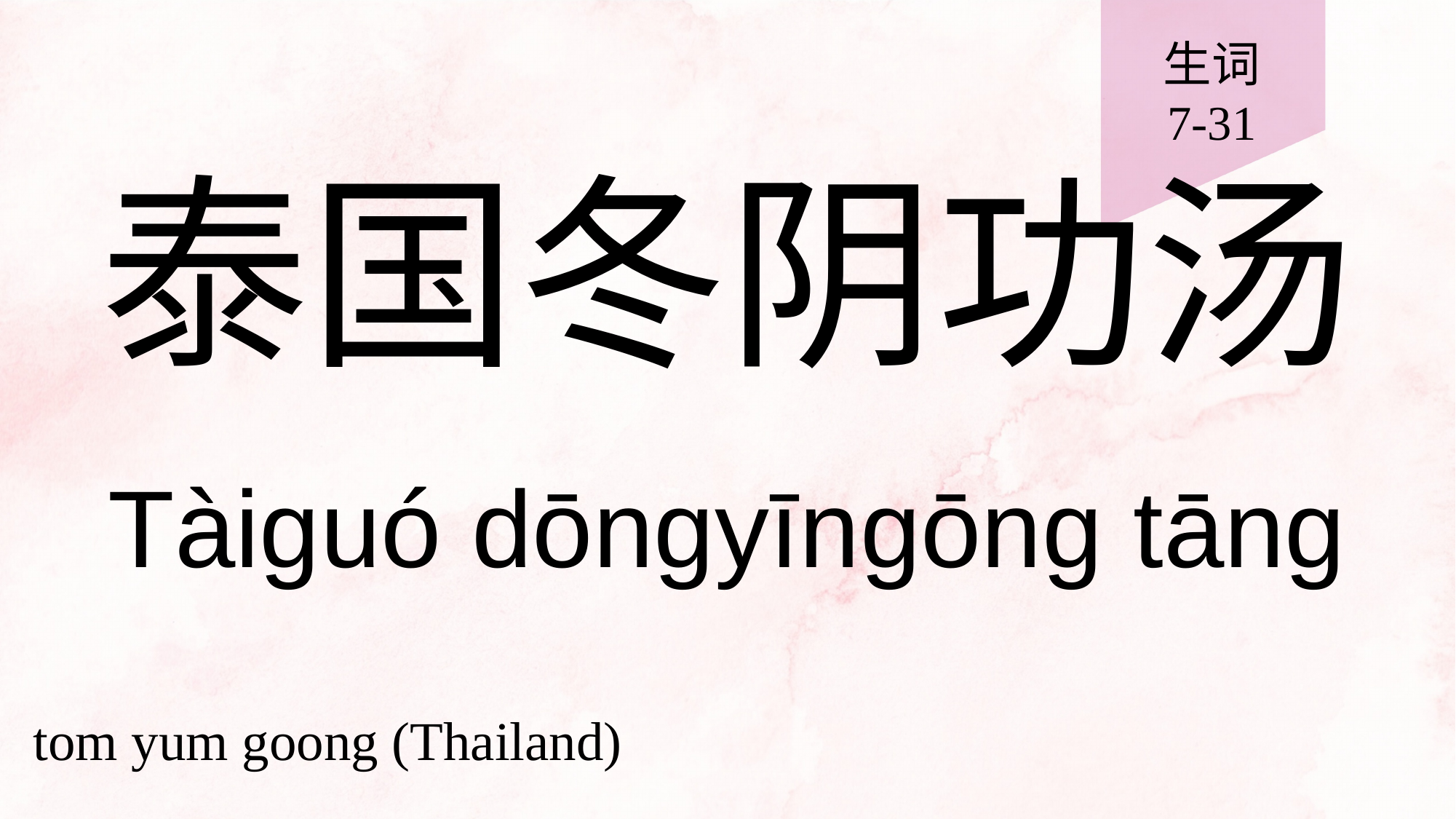

生词
7-31
# 泰国冬阴功汤
Tàiguó dōngyīngōng tāng
tom yum goong (Thailand)